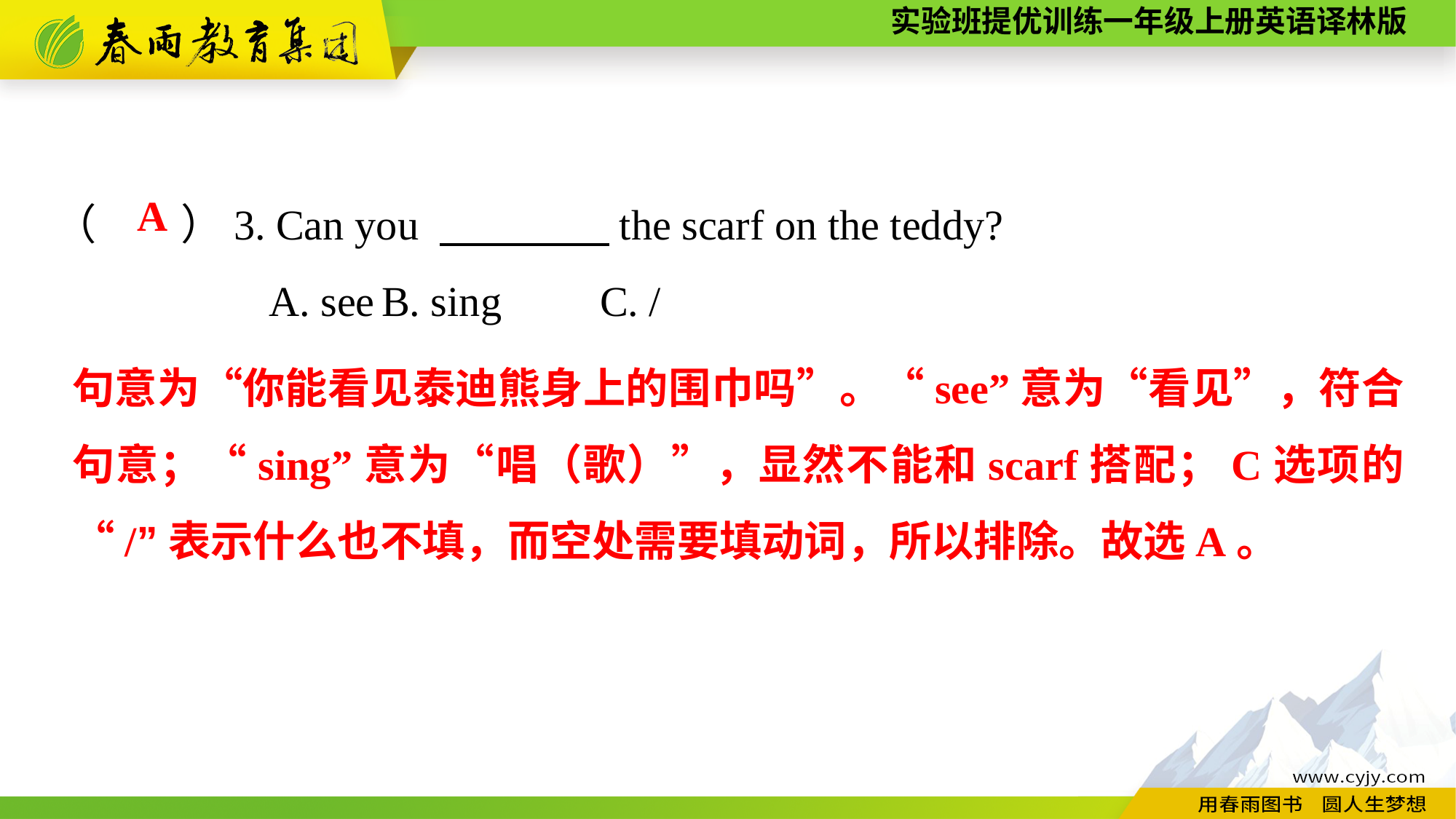

（　　）3. Can you 　　　　the scarf on the teddy?
A. see	B. sing	C. /
A
句意为“你能看见泰迪熊身上的围巾吗”。“see”意为“看见”，符合句意；“sing”意为“唱（歌）”，显然不能和scarf搭配；C选项的“/”表示什么也不填，而空处需要填动词，所以排除。故选A。